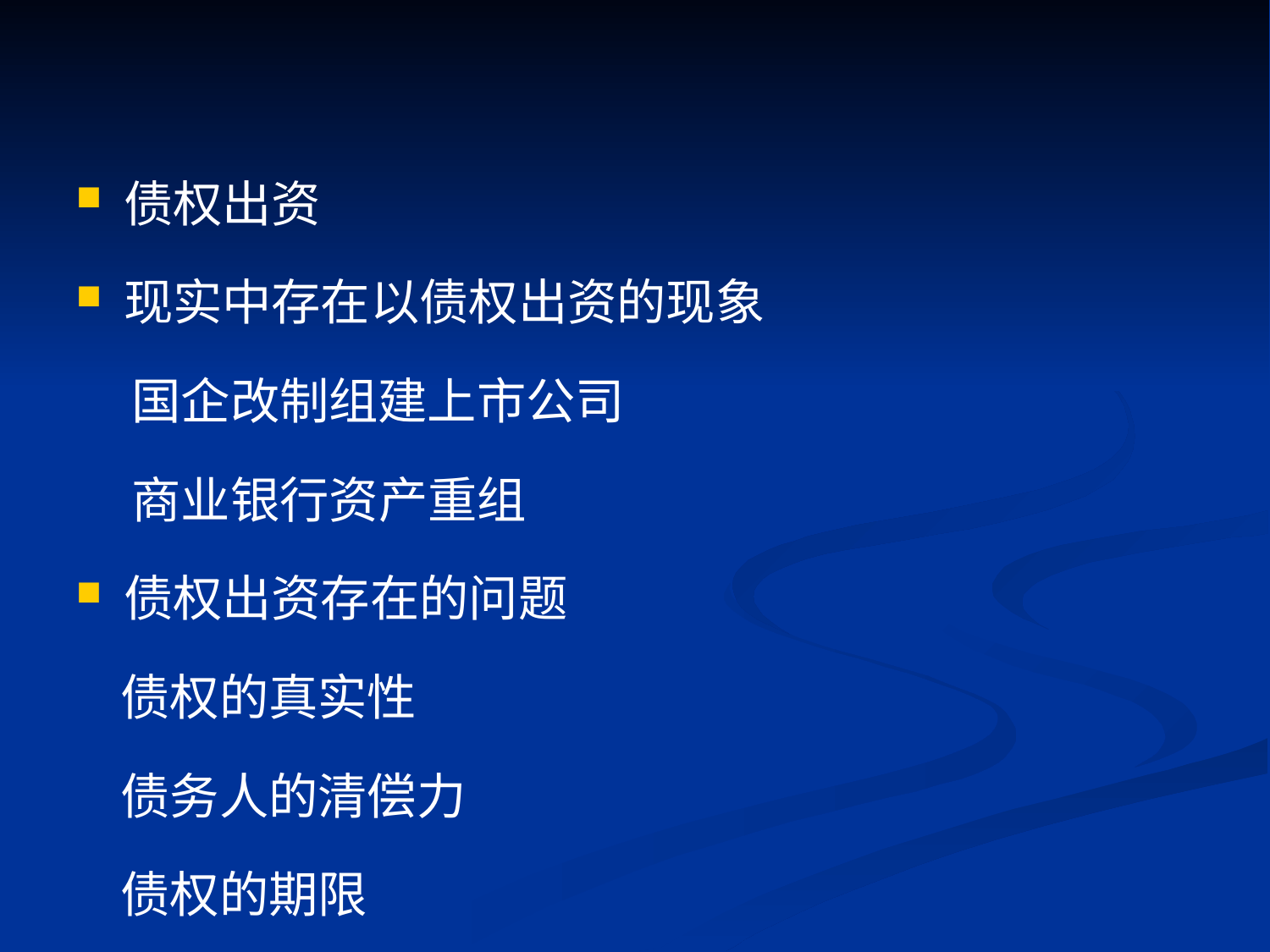

#
债权出资
现实中存在以债权出资的现象
    国企改制组建上市公司
    商业银行资产重组
债权出资存在的问题
   债权的真实性
   债务人的清偿力
   债权的期限